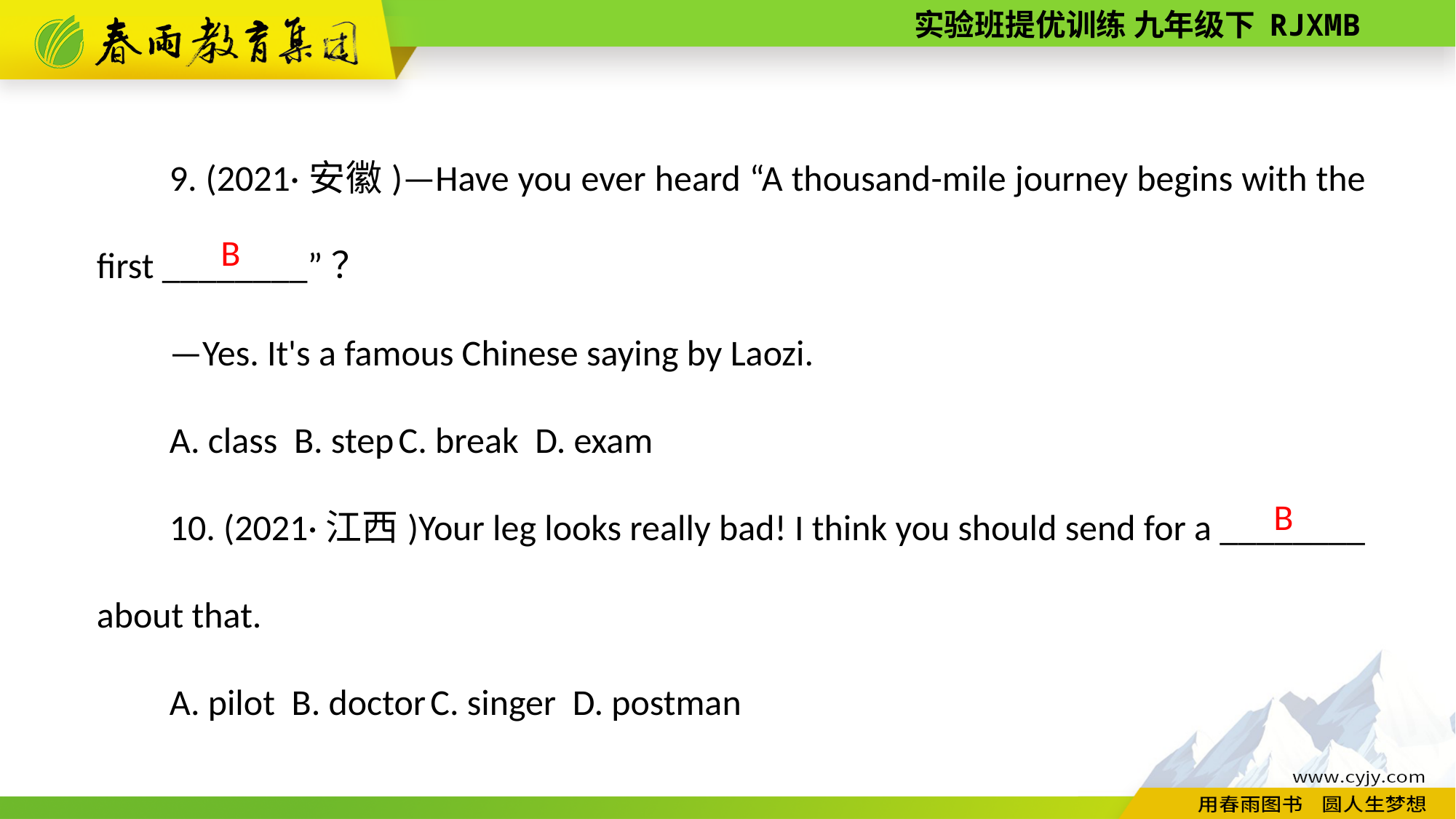

9. (2021·安徽)—Have you ever heard “A thousand­-mile journey begins with the first ________”？
—Yes. It's a famous Chinese saying by Laozi.
A. class  B. step C. break  D. exam
10. (2021·江西)Your leg looks really bad! I think you should send for a ________ about that.
A. pilot  B. doctor C. singer  D. postman
B
B